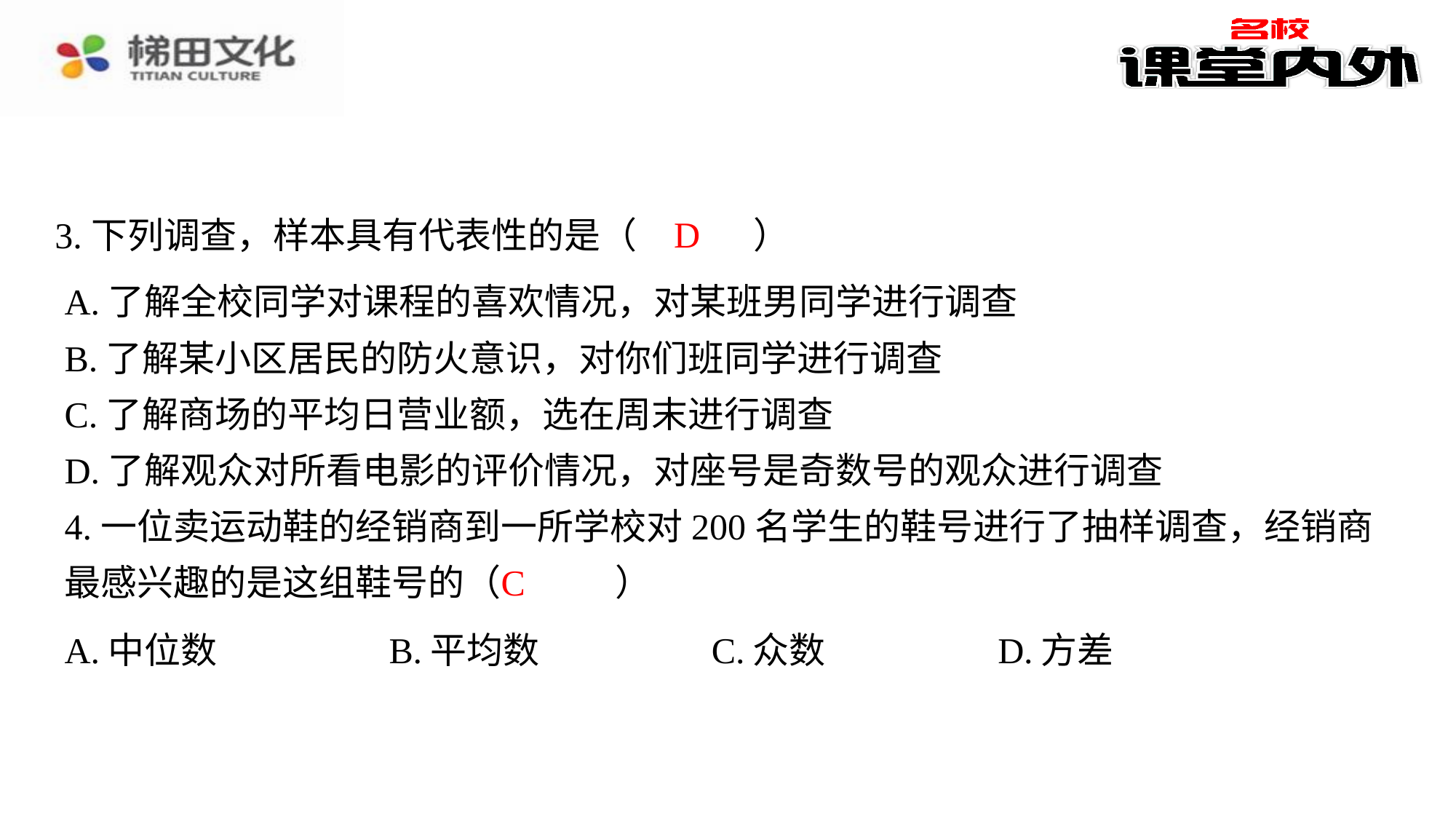

D
3.下列调查，样本具有代表性的是（　D　）
| A.了解全校同学对课程的喜欢情况，对某班男同学进行调查 |
| --- |
| B.了解某小区居民的防火意识，对你们班同学进行调查 |
| C.了解商场的平均日营业额，选在周末进行调查 |
| D.了解观众对所看电影的评价情况，对座号是奇数号的观众进行调查 |
4.一位卖运动鞋的经销商到一所学校对200名学生的鞋号进行了抽样调查，经销商最感兴趣的是这组鞋号的（　C　）
C
| A.中位数 | B.平均数 | C.众数 | D.方差 |
| --- | --- | --- | --- |